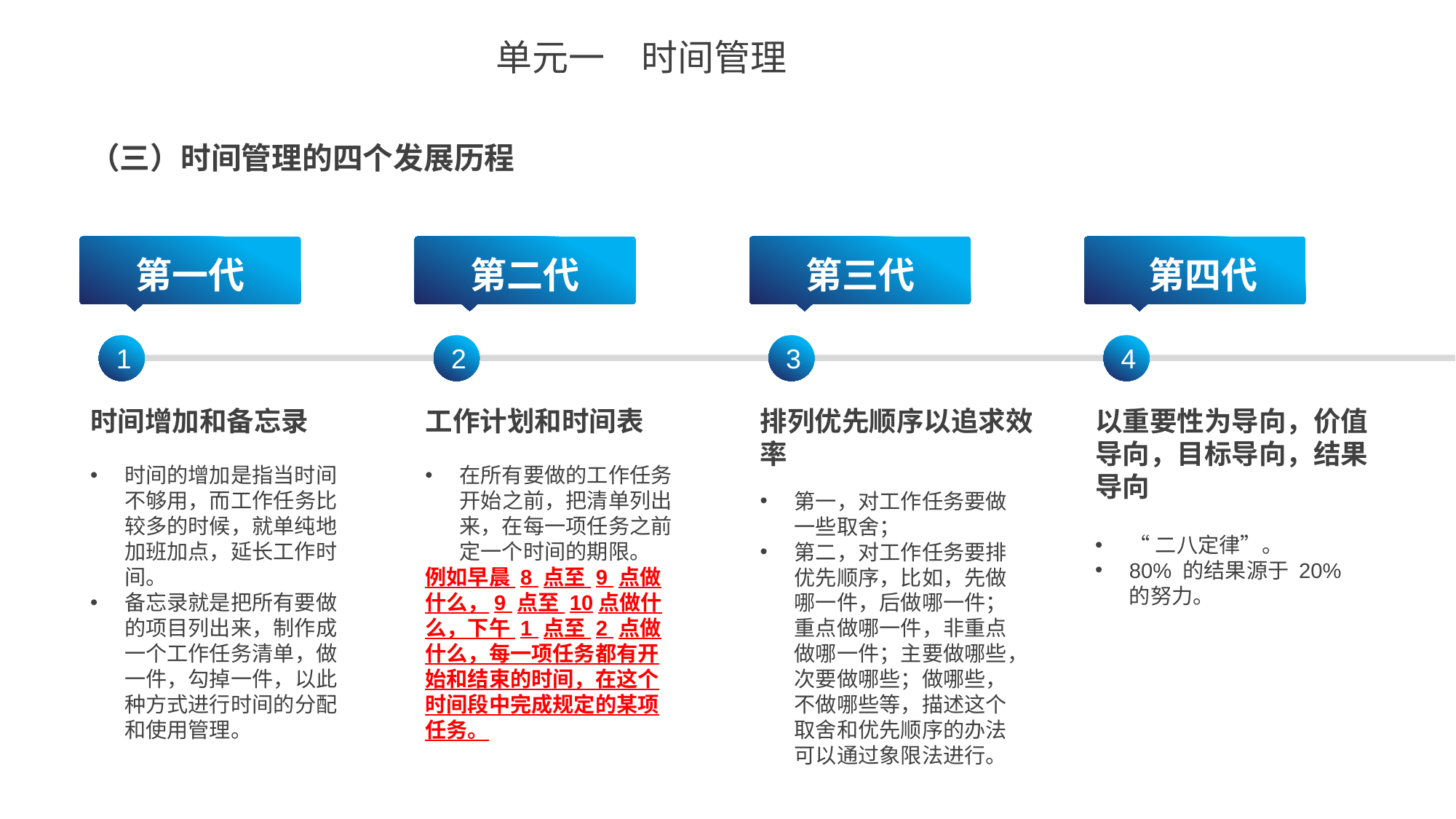

单元一　时间管理
（三）时间管理的四个发展历程
第一代
第二代
第三代
 第四代
1
2
3
4

时间增加和备忘录
工作计划和时间表
排列优先顺序以追求效率
以重要性为导向，价值导向，目标导向，结果导向
时间的增加是指当时间不够用，而工作任务比较多的时候，就单纯地加班加点，延长工作时间。
备忘录就是把所有要做的项目列出来，制作成一个工作任务清单，做一件，勾掉一件，以此种方式进行时间的分配和使用管理。
在所有要做的工作任务开始之前，把清单列出来，在每一项任务之前定一个时间的期限。
例如早晨 8 点至 9 点做什么，9 点至 10点做什么，下午 1 点至 2 点做什么，每一项任务都有开始和结束的时间，在这个时间段中完成规定的某项任务。
第一，对工作任务要做一些取舍；
第二，对工作任务要排优先顺序，比如，先做哪一件，后做哪一件；重点做哪一件，非重点做哪一件；主要做哪些，次要做哪些；做哪些，不做哪些等，描述这个取舍和优先顺序的办法可以通过象限法进行。
“二八定律”。
80% 的结果源于 20% 的努力。